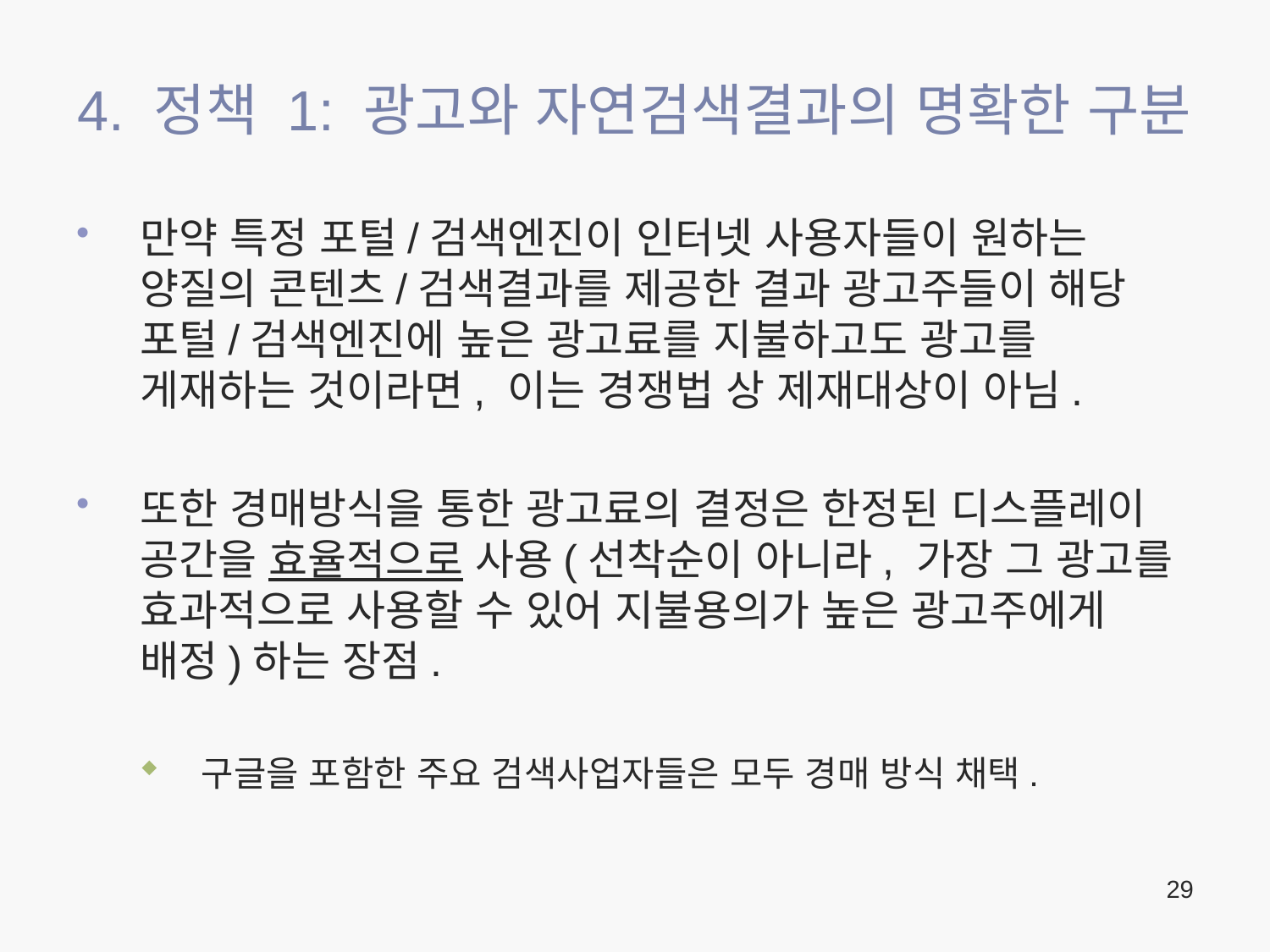

# 4. 정책 1: 광고와 자연검색결과의 명확한 구분
만약 특정 포털/검색엔진이 인터넷 사용자들이 원하는 양질의 콘텐츠/검색결과를 제공한 결과 광고주들이 해당 포털/검색엔진에 높은 광고료를 지불하고도 광고를 게재하는 것이라면, 이는 경쟁법 상 제재대상이 아님.

또한 경매방식을 통한 광고료의 결정은 한정된 디스플레이 공간을 효율적으로 사용(선착순이 아니라, 가장 그 광고를 효과적으로 사용할 수 있어 지불용의가 높은 광고주에게 배정)하는 장점.

구글을 포함한 주요 검색사업자들은 모두 경매 방식 채택.
29